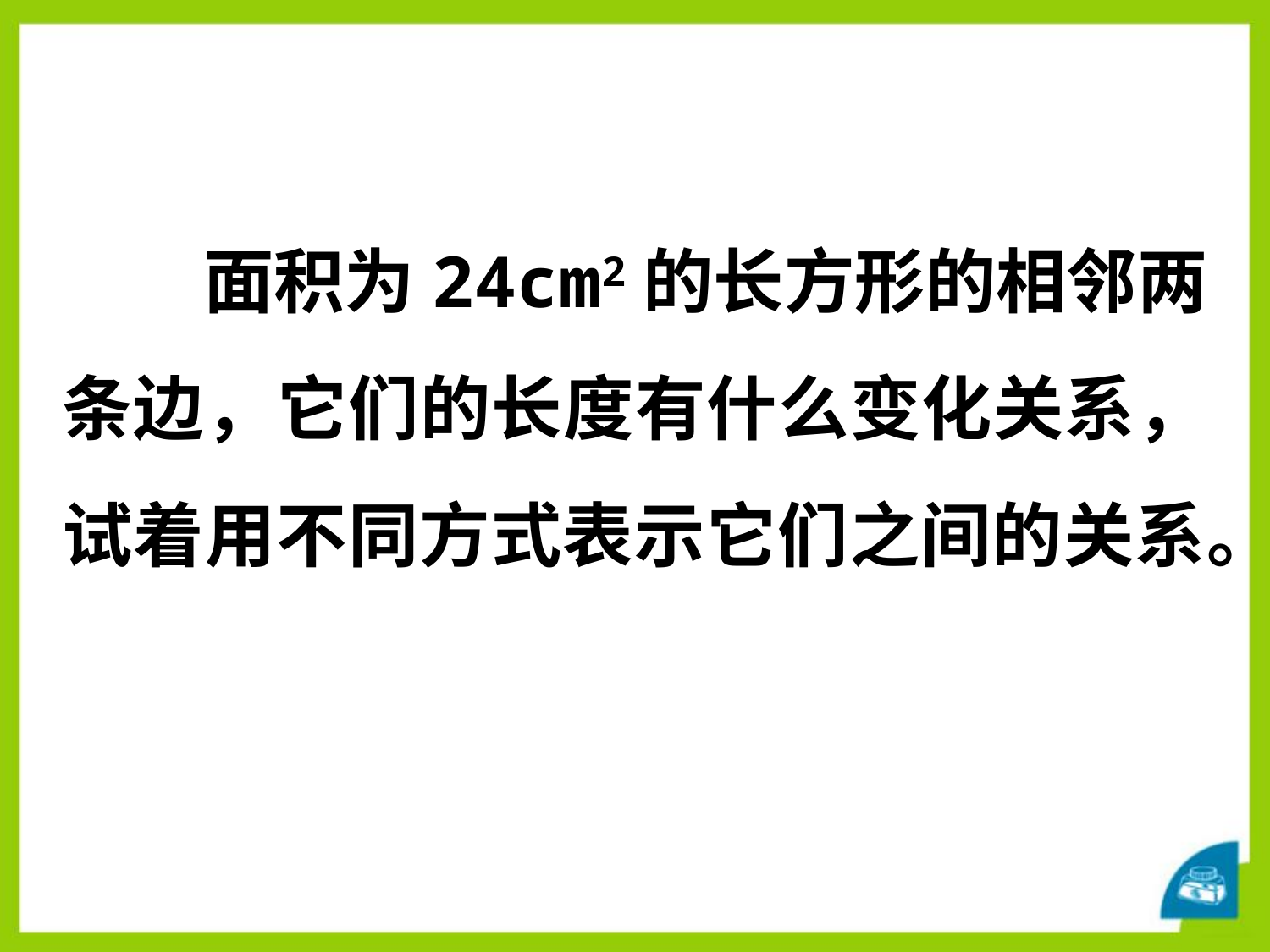

面积为24cm2的长方形的相邻两条边，它们的长度有什么变化关系，试着用不同方式表示它们之间的关系。